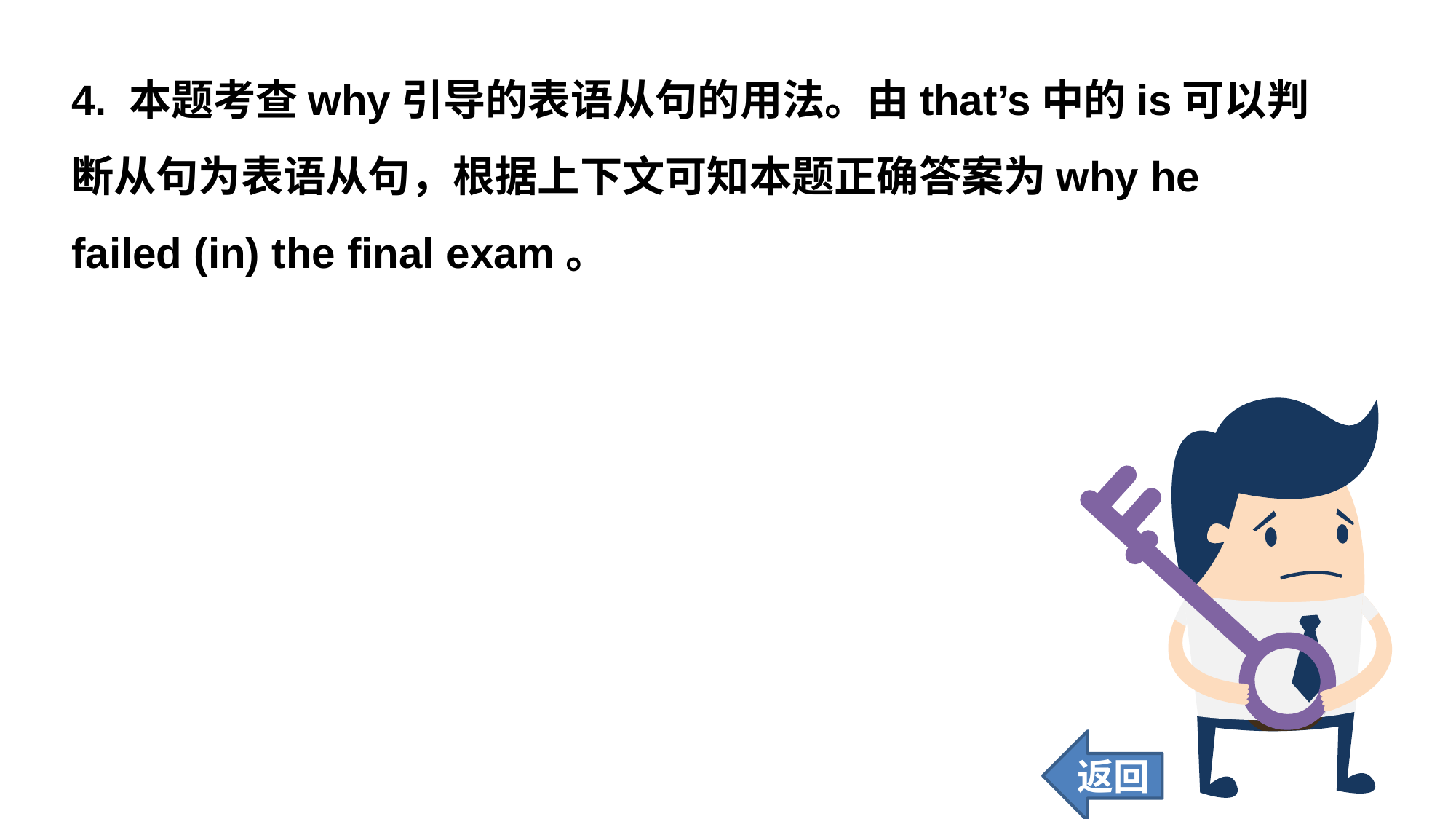

4. 本题考查why引导的表语从句的用法。由that’s中的is可以判断从句为表语从句，根据上下文可知本题正确答案为why he failed (in) the final exam。

返回
120